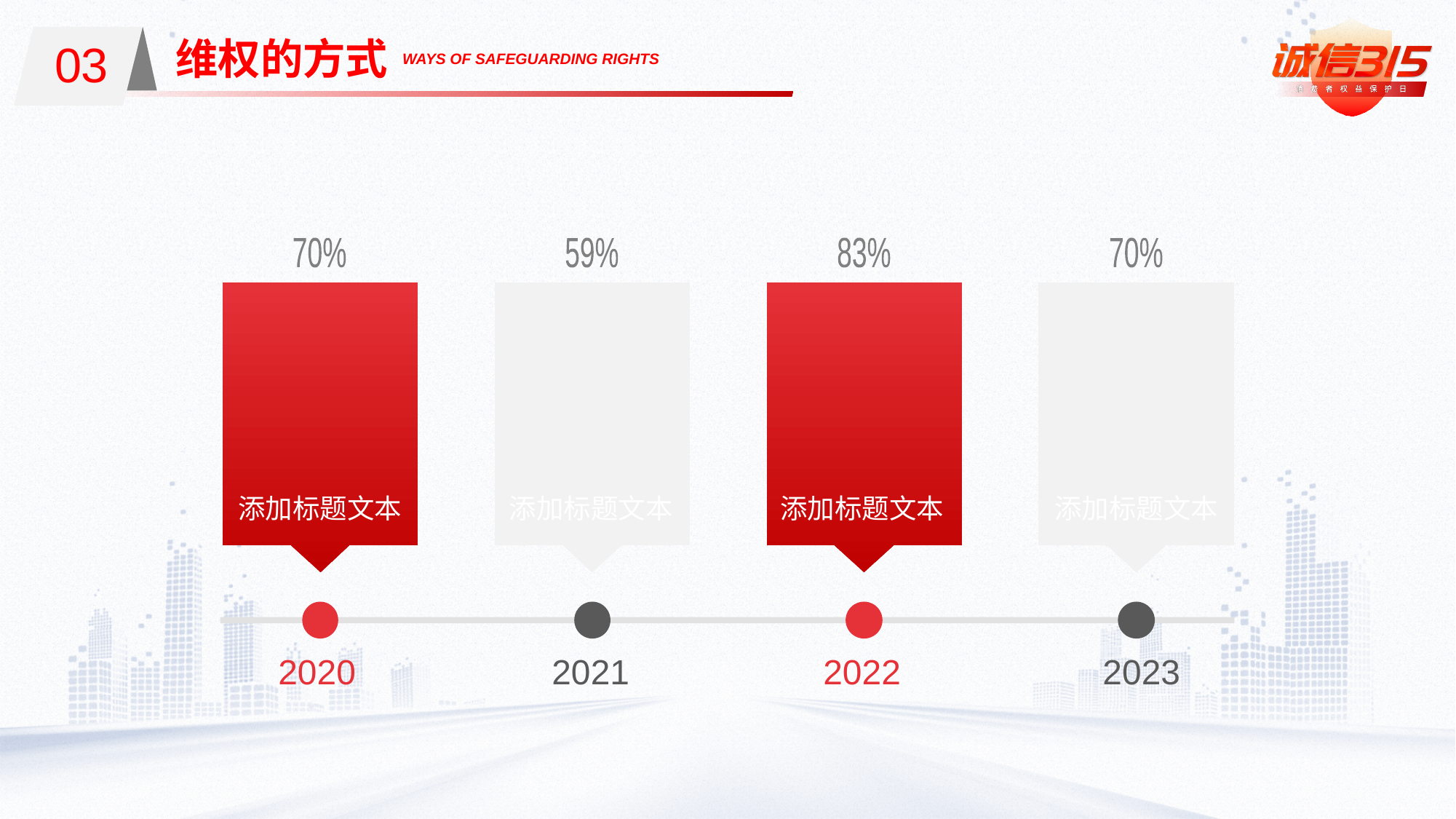

03
维权的方式
01
WAYS OF SAFEGUARDING RIGHTS

70%

添加标题文本

2020
59%

添加标题文本

2021
83%

添加标题文本

2022
70%

添加标题文本

2023